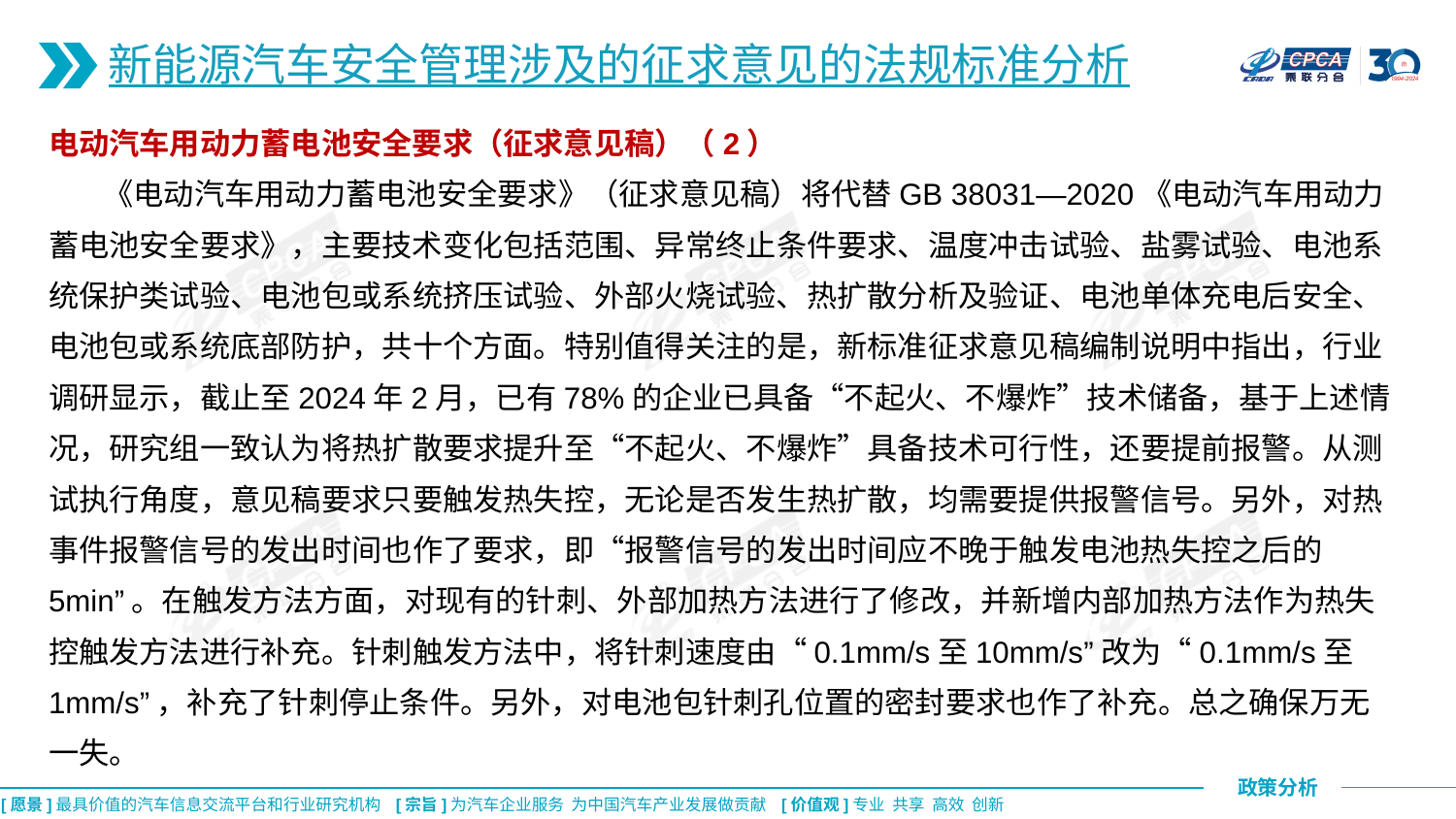

新能源汽车安全管理涉及的征求意见的法规标准分析
电动汽车用动力蓄电池安全要求（征求意见稿）（2）
       《电动汽车用动力蓄电池安全要求》（征求意见稿）将代替GB 38031—2020《电动汽车用动力蓄电池安全要求》，主要技术变化包括范围、异常终止条件要求、温度冲击试验、盐雾试验、电池系统保护类试验、电池包或系统挤压试验、外部火烧试验、热扩散分析及验证、电池单体充电后安全、电池包或系统底部防护，共十个方面。特别值得关注的是，新标准征求意见稿编制说明中指出，行业调研显示，截止至2024年2月，已有78%的企业已具备“不起火、不爆炸”技术储备，基于上述情况，研究组一致认为将热扩散要求提升至“不起火、不爆炸”具备技术可行性，还要提前报警。从测试执行角度，意见稿要求只要触发热失控，无论是否发生热扩散，均需要提供报警信号。另外，对热事件报警信号的发出时间也作了要求，即“报警信号的发出时间应不晚于触发电池热失控之后的5min”。在触发方法方面，对现有的针刺、外部加热方法进行了修改，并新增内部加热方法作为热失控触发方法进行补充。针刺触发方法中，将针刺速度由“0.1mm/s至10mm/s”改为“0.1mm/s至1mm/s”，补充了针刺停止条件。另外，对电池包针刺孔位置的密封要求也作了补充。总之确保万无一失。